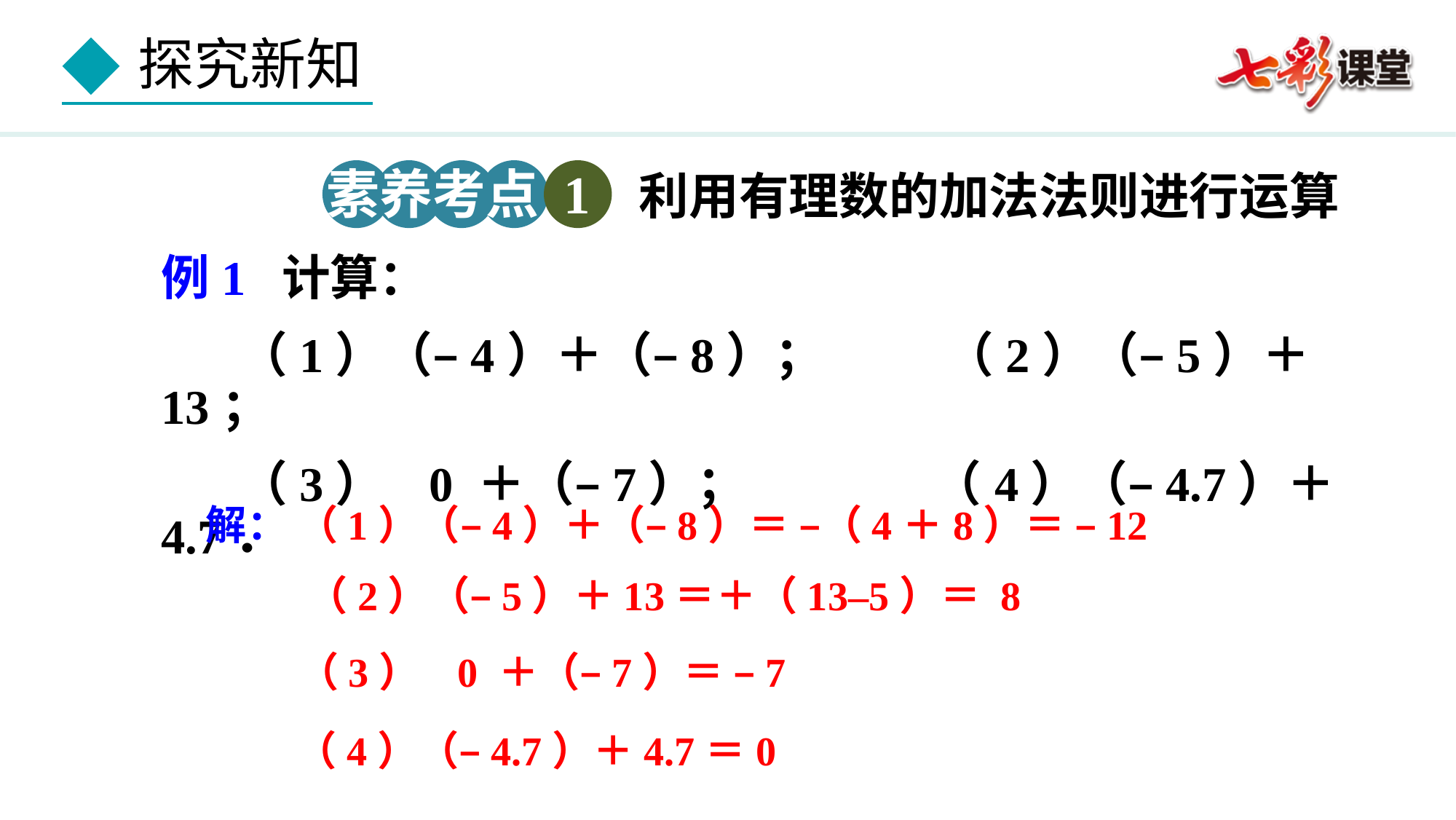

素养考点 1

利用有理数的加法法则进行运算
例1  计算：
      （1）（–4）＋（–8）；           （2）（–5）＋13；
      （3）   0 ＋（–7）；                 （4）（–4.7）＋4.7．
解： （1）（–4）＋（–8）＝ –（4＋8）＝ –12
 （2）（–5）＋13＝＋（13–5）＝ 8
（3）   0 ＋（–7）＝ –7
（4）（–4.7）＋4.7＝0